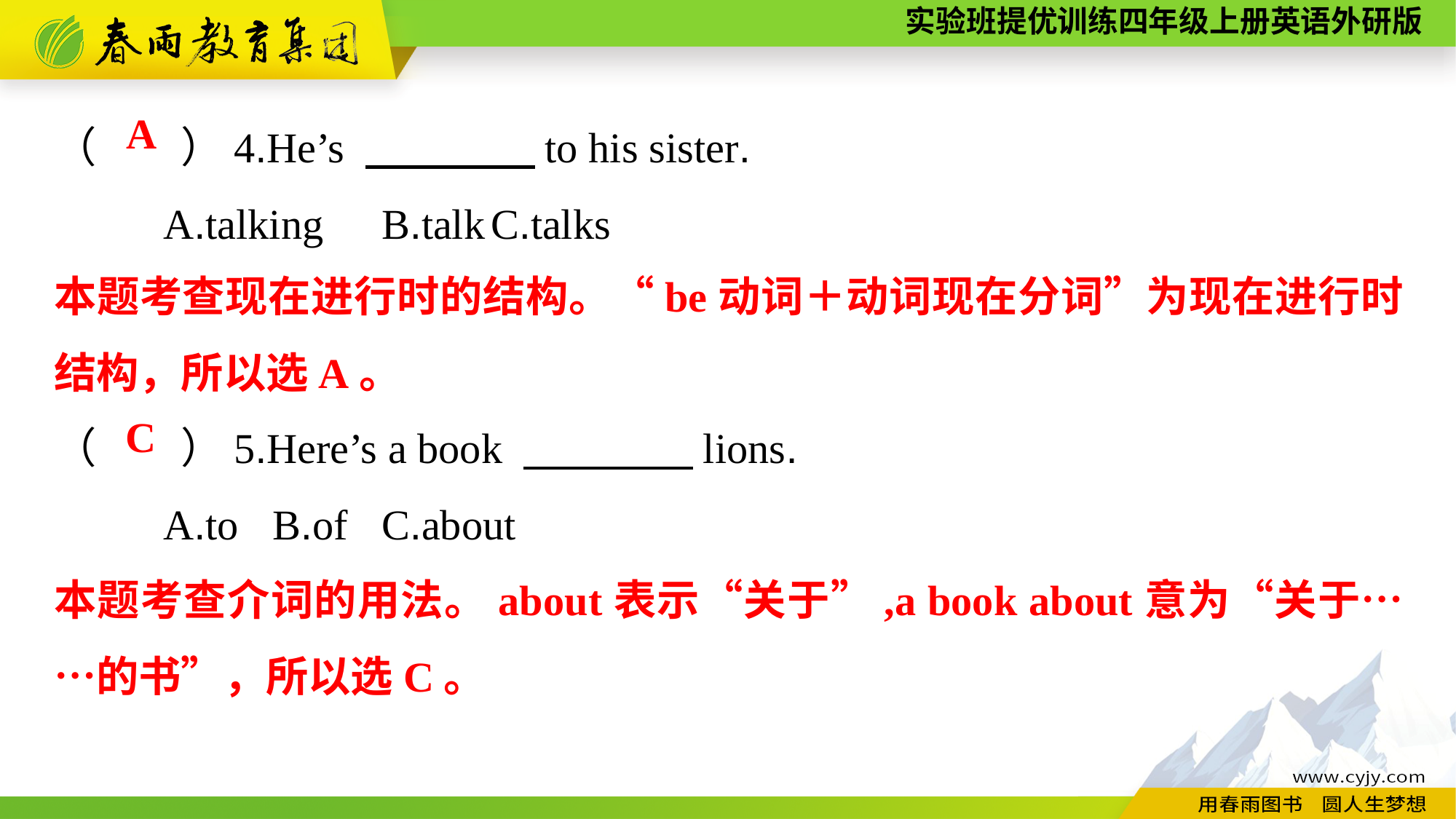

（　　）4.He’s 　　　　to his sister.
	A.talking	B.talk	C.talks
A
本题考查现在进行时的结构。“be动词＋动词现在分词”为现在进行时结构，所以选A。
（　　）5.Here’s a book 　　　　lions.
	A.to	B.of	C.about
C
本题考查介词的用法。about表示“关于”,a book about意为“关于……的书”，所以选C。